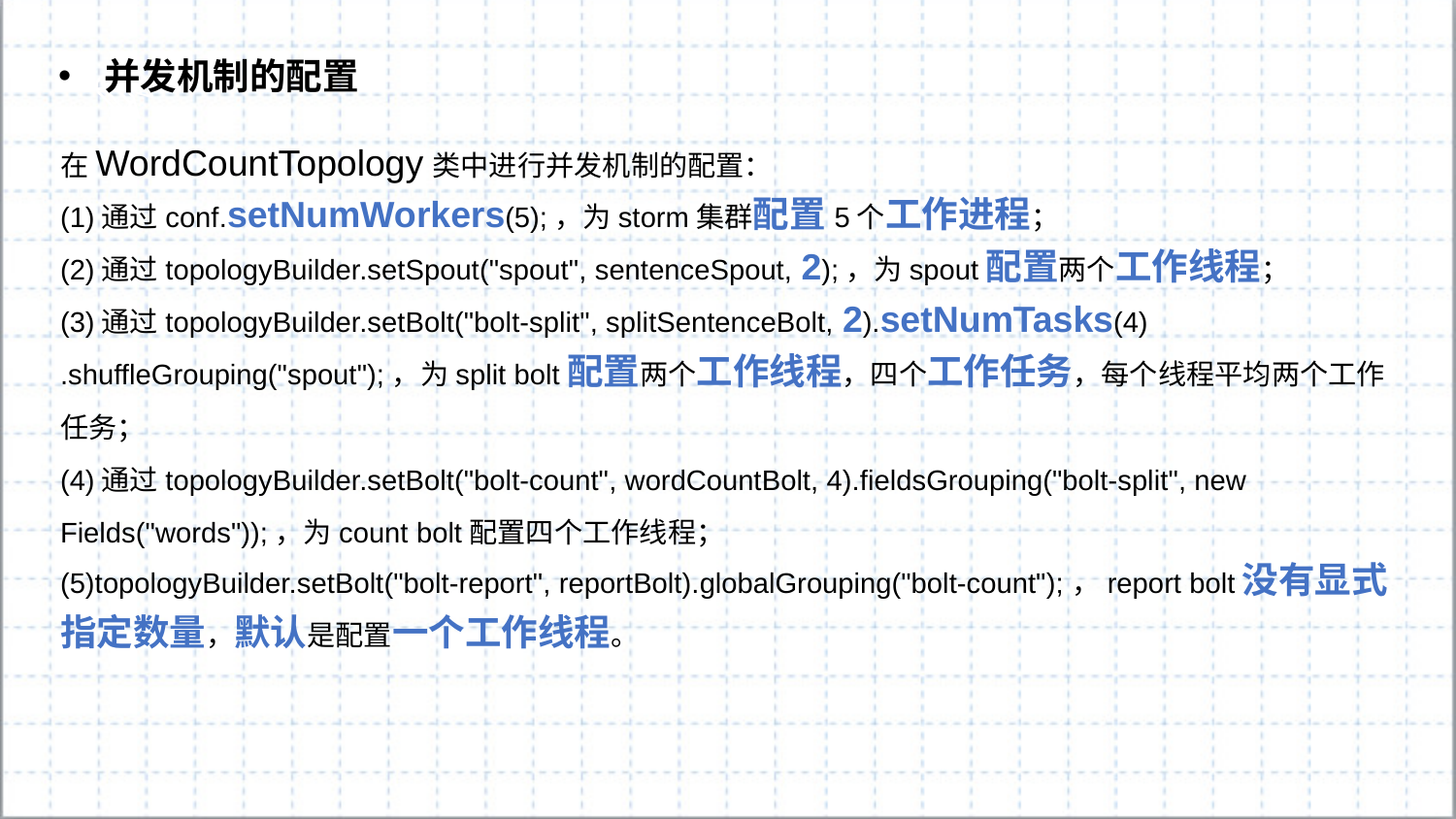

并发机制的配置
在WordCountTopology类中进行并发机制的配置：
(1)通过conf.setNumWorkers(5);，为storm集群配置5个工作进程；
(2)通过topologyBuilder.setSpout("spout", sentenceSpout, 2);，为spout配置两个工作线程；
(3)通过topologyBuilder.setBolt("bolt-split", splitSentenceBolt, 2).setNumTasks(4)
.shuffleGrouping("spout");，为split bolt配置两个工作线程，四个工作任务，每个线程平均两个工作任务；
(4)通过topologyBuilder.setBolt("bolt-count", wordCountBolt, 4).fieldsGrouping("bolt-split", new Fields("words"));，为count bolt配置四个工作线程；
(5)topologyBuilder.setBolt("bolt-report", reportBolt).globalGrouping("bolt-count");，report bolt没有显式指定数量，默认是配置一个工作线程。